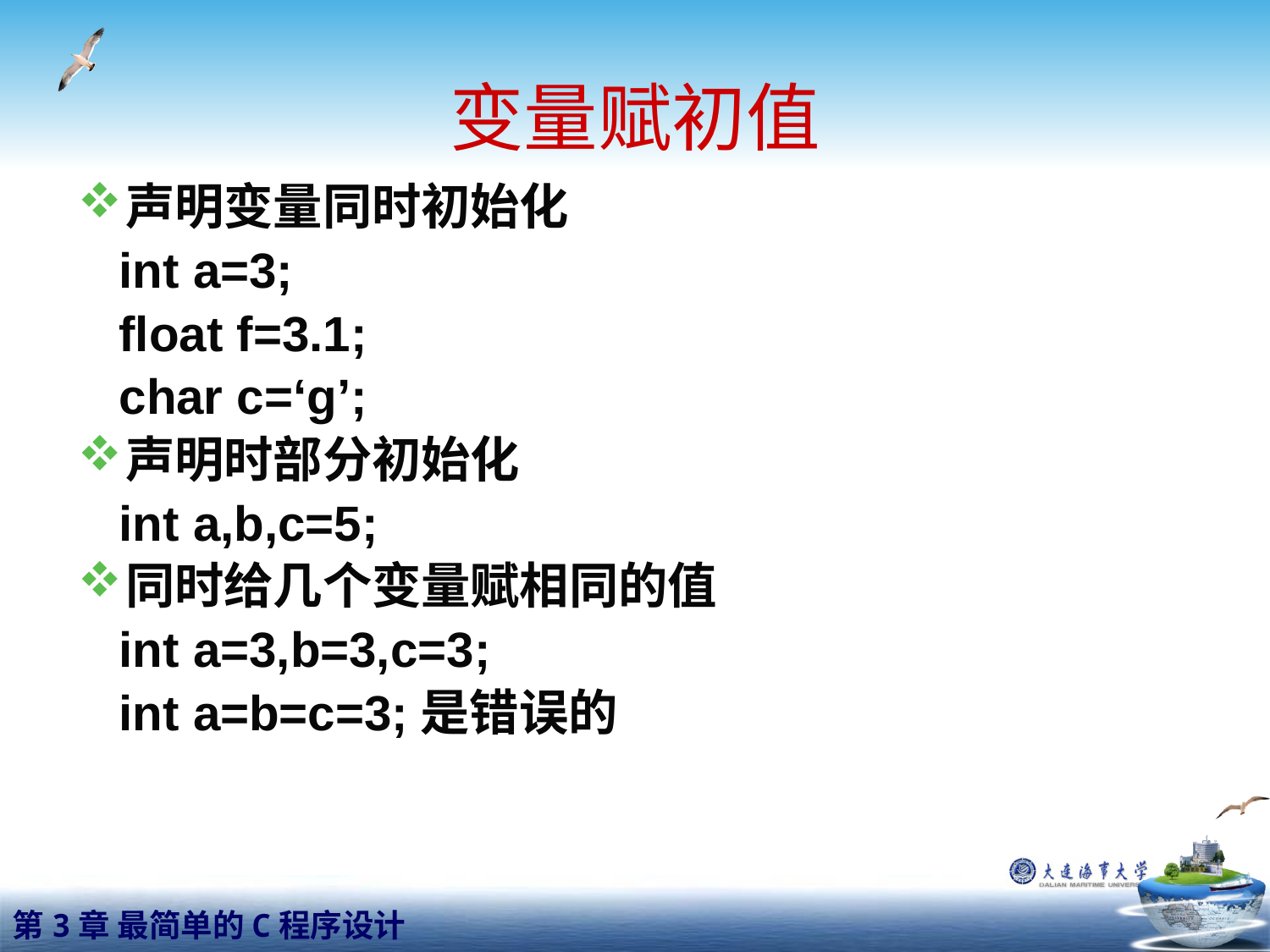

# 变量赋初值
声明变量同时初始化
   int a=3;
   float f=3.1;
   char c=‘g’;
声明时部分初始化
   int a,b,c=5;
同时给几个变量赋相同的值
   int a=3,b=3,c=3;
   int a=b=c=3;是错误的